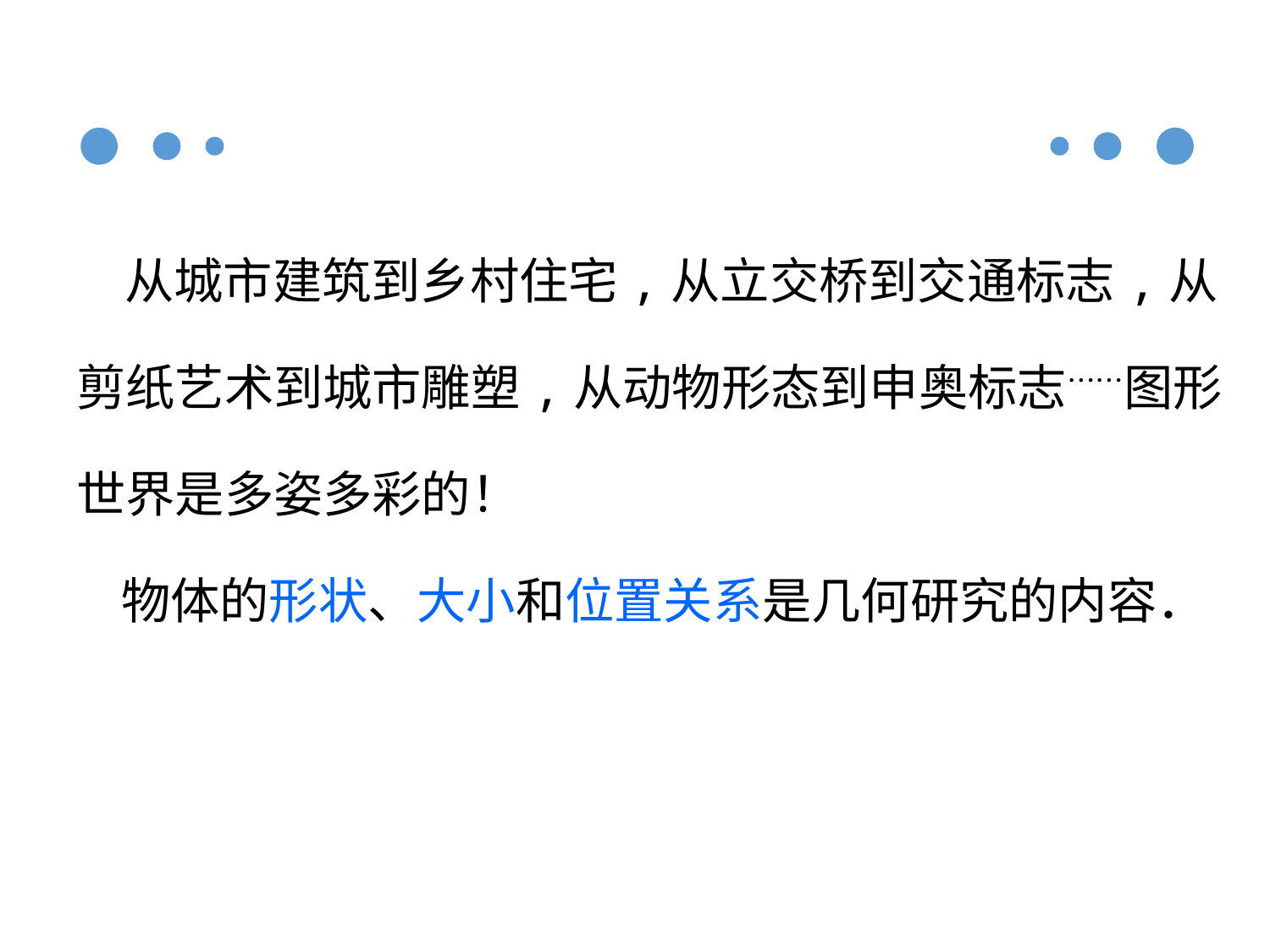

从城市建筑到乡村住宅,从立交桥到交通标志,从剪纸艺术到城市雕塑,从动物形态到申奥标志……图形世界是多姿多彩的！
   物体的形状、大小和位置关系是几何研究的内容．